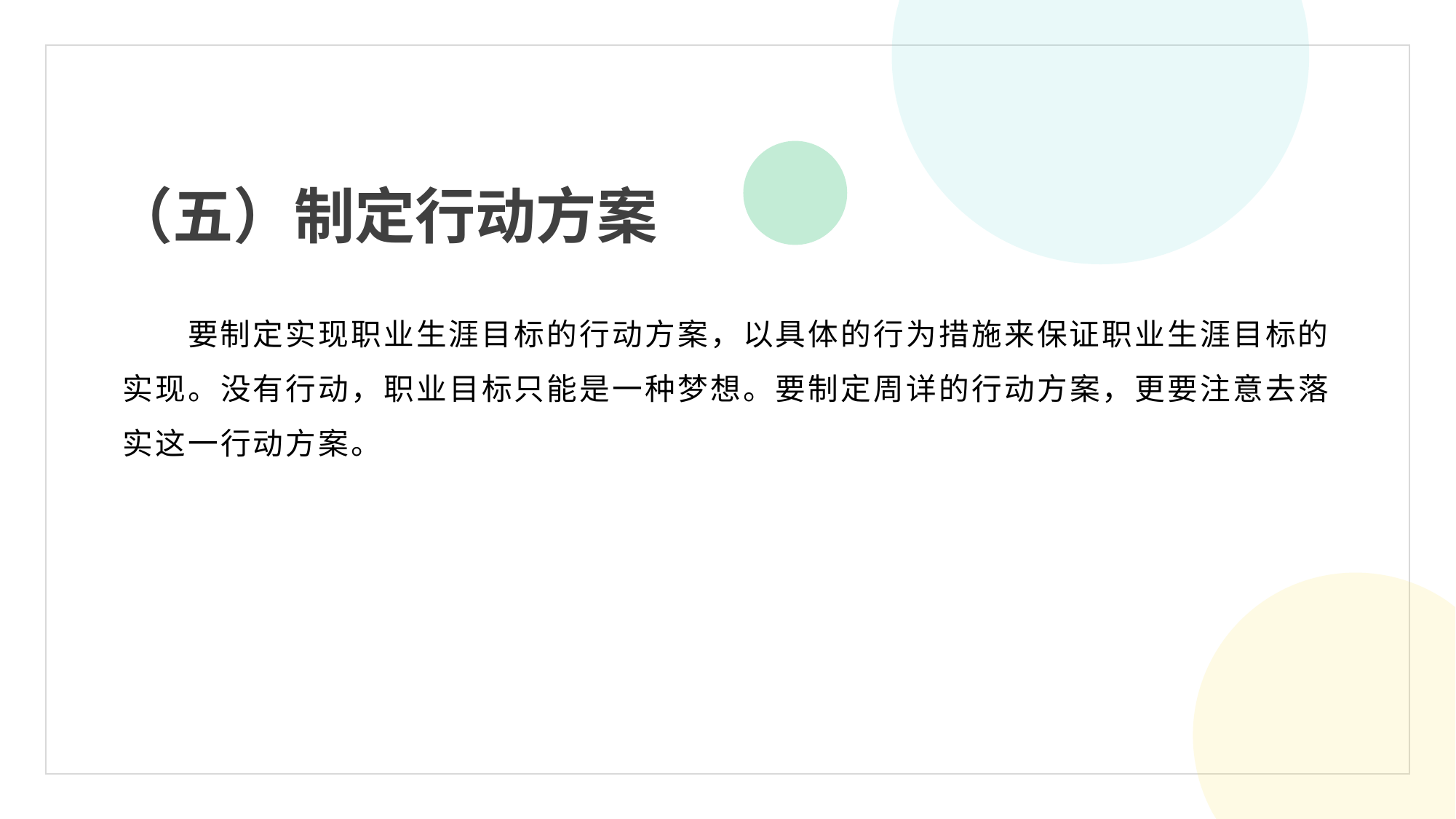

（五）制定行动方案
要制定实现职业生涯目标的行动方案，以具体的行为措施来保证职业生涯目标的实现。没有行动，职业目标只能是一种梦想。要制定周详的行动方案，更要注意去落实这一行动方案。